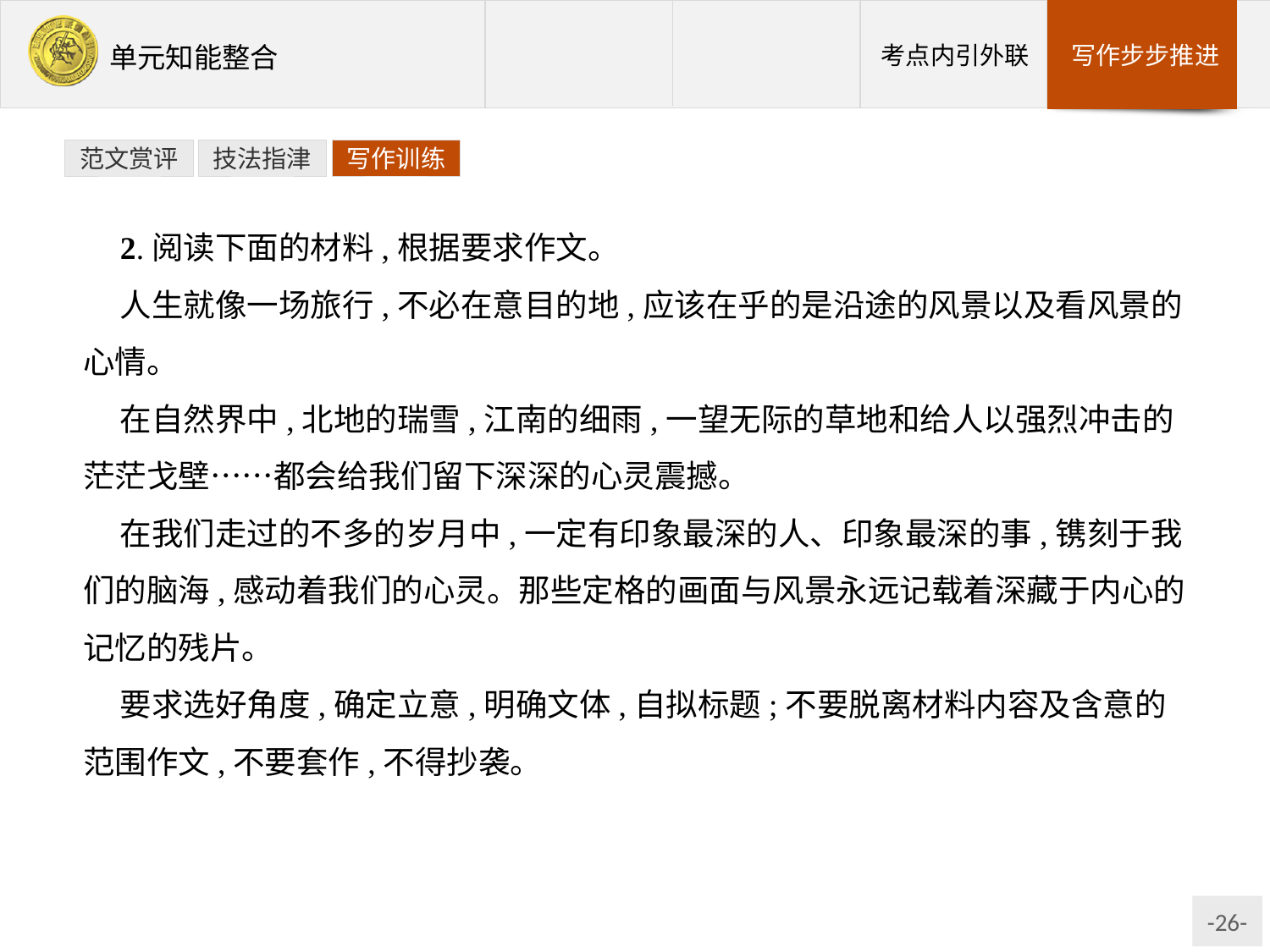

范文赏评
技法指津
写作训练
2.阅读下面的材料,根据要求作文。
人生就像一场旅行,不必在意目的地,应该在乎的是沿途的风景以及看风景的心情。
在自然界中,北地的瑞雪,江南的细雨,一望无际的草地和给人以强烈冲击的茫茫戈壁……都会给我们留下深深的心灵震撼。
在我们走过的不多的岁月中,一定有印象最深的人、印象最深的事,镌刻于我们的脑海,感动着我们的心灵。那些定格的画面与风景永远记载着深藏于内心的记忆的残片。
要求选好角度,确定立意,明确文体,自拟标题;不要脱离材料内容及含意的范围作文,不要套作,不得抄袭。